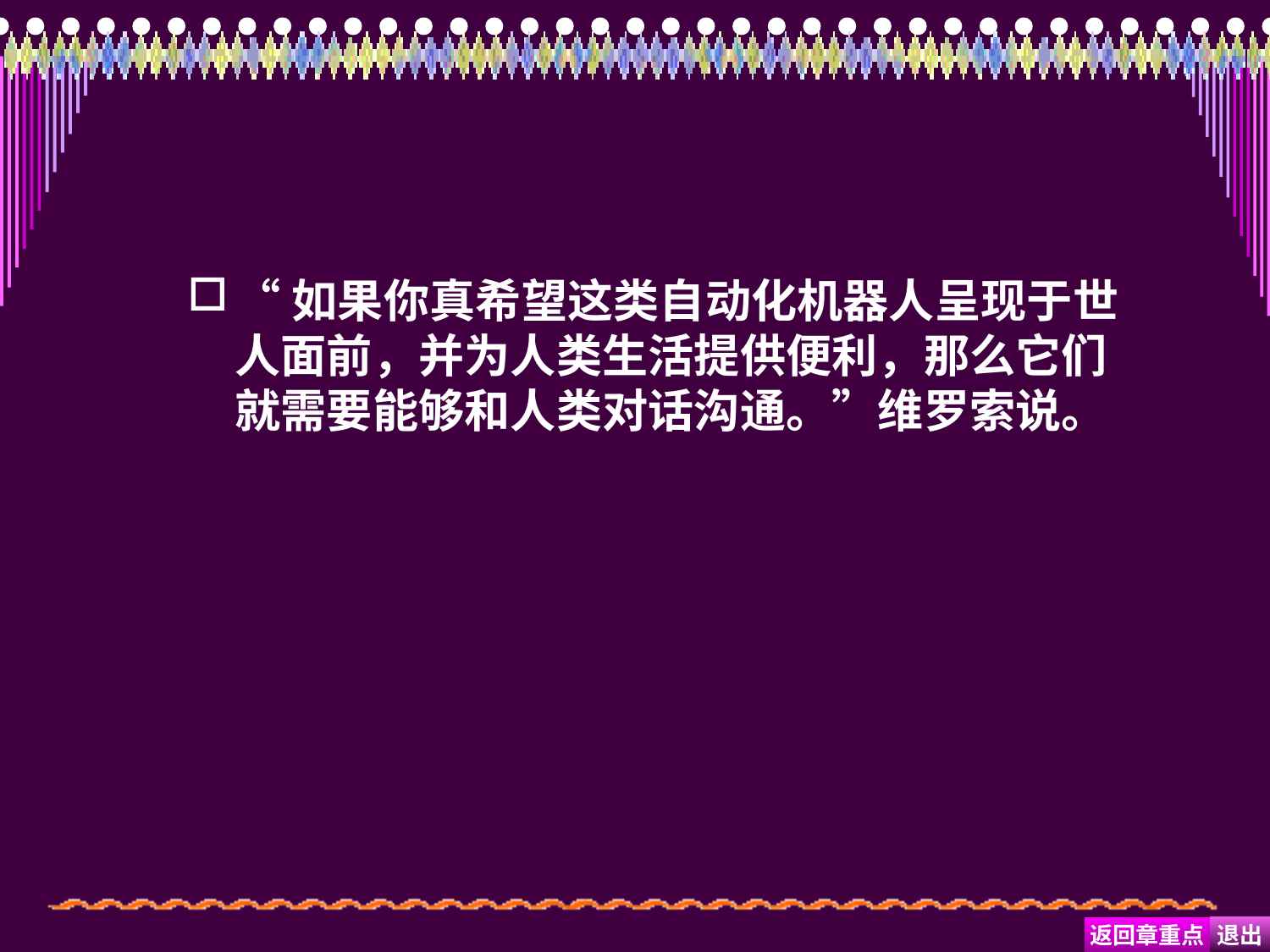

#
“如果你真希望这类自动化机器人呈现于世人面前，并为人类生活提供便利，那么它们就需要能够和人类对话沟通。”维罗索说。